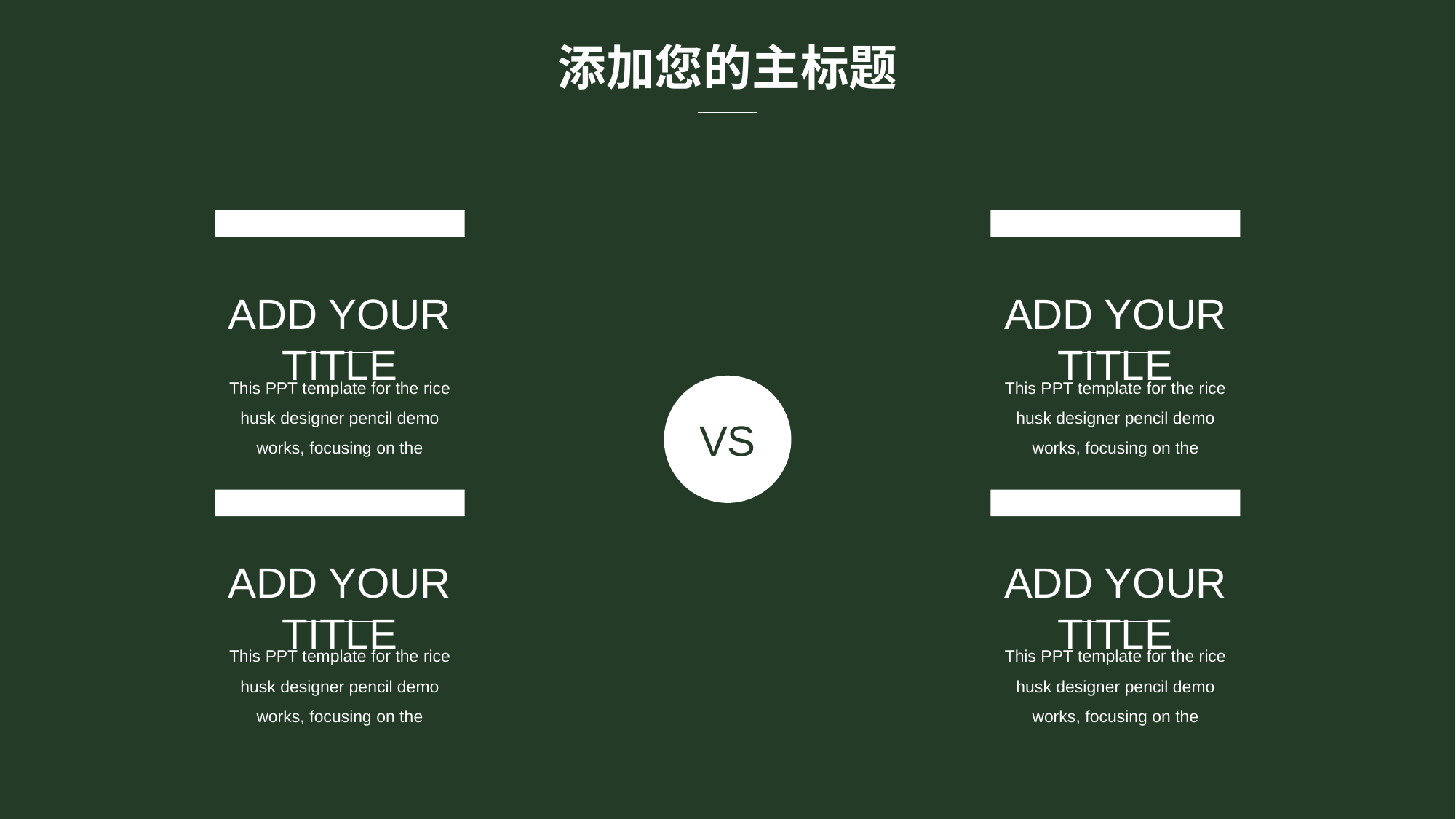

添加您的主标题

ADD YOUR TITLE
This PPT template for the rice husk designer pencil demo works, focusing on the
ADD YOUR TITLE
This PPT template for the rice husk designer pencil demo works, focusing on the
VS

ADD YOUR TITLE
This PPT template for the rice husk designer pencil demo works, focusing on the
ADD YOUR TITLE
This PPT template for the rice husk designer pencil demo works, focusing on the